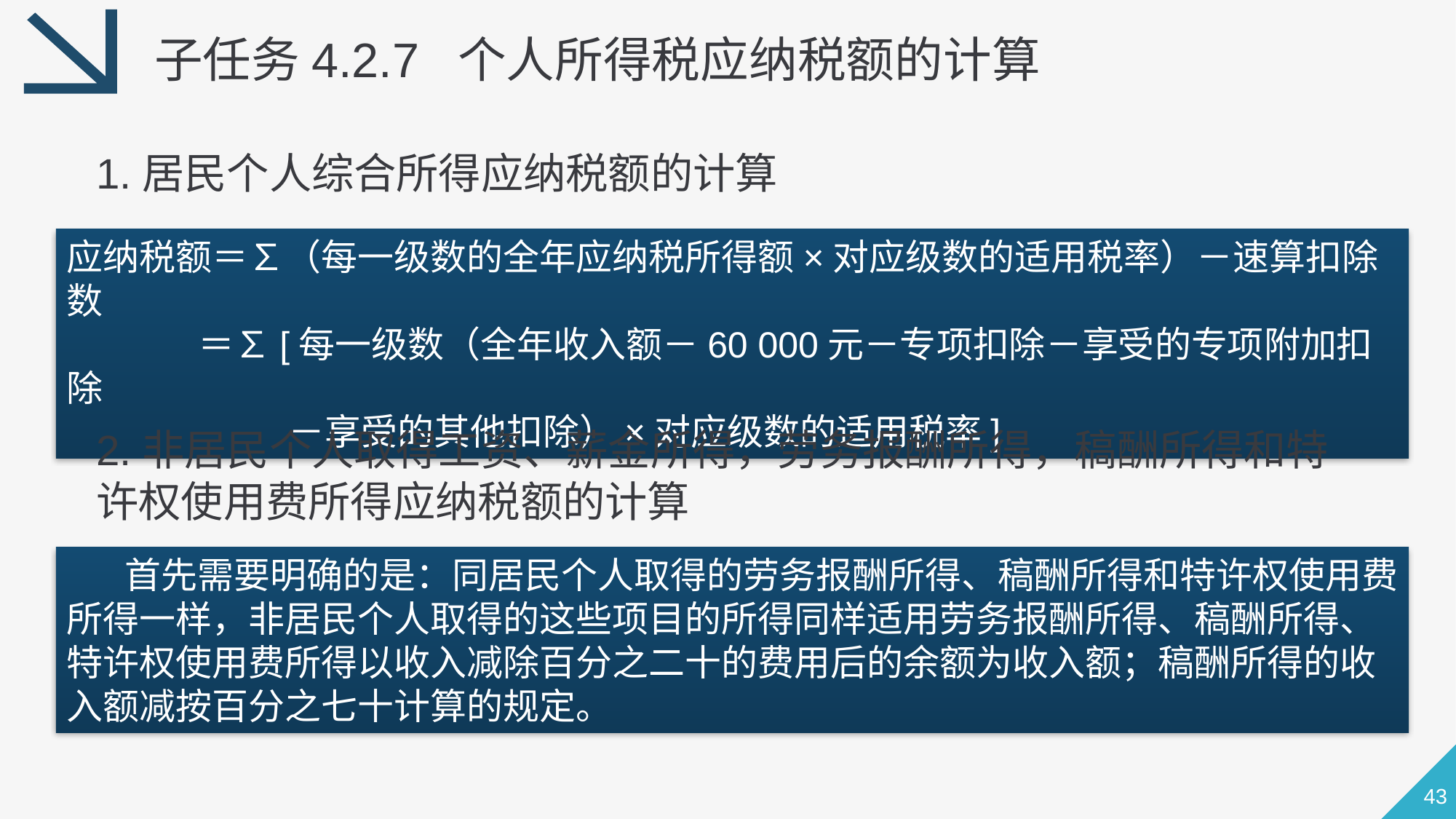

子任务4.2.7  个人所得税应纳税额的计算
1.居民个人综合所得应纳税额的计算
应纳税额＝∑（每一级数的全年应纳税所得额×对应级数的适用税率）－速算扣除数
               ＝∑[每一级数（全年收入额－60 000元－专项扣除－享受的专项附加扣除
                          －享受的其他扣除）×对应级数的适用税率]
2.非居民个人取得工资、薪金所得，劳务报酬所得，稿酬所得和特许权使用费所得应纳税额的计算
      首先需要明确的是：同居民个人取得的劳务报酬所得、稿酬所得和特许权使用费所得一样，非居民个人取得的这些项目的所得同样适用劳务报酬所得、稿酬所得、特许权使用费所得以收入减除百分之二十的费用后的余额为收入额；稿酬所得的收入额减按百分之七十计算的规定。